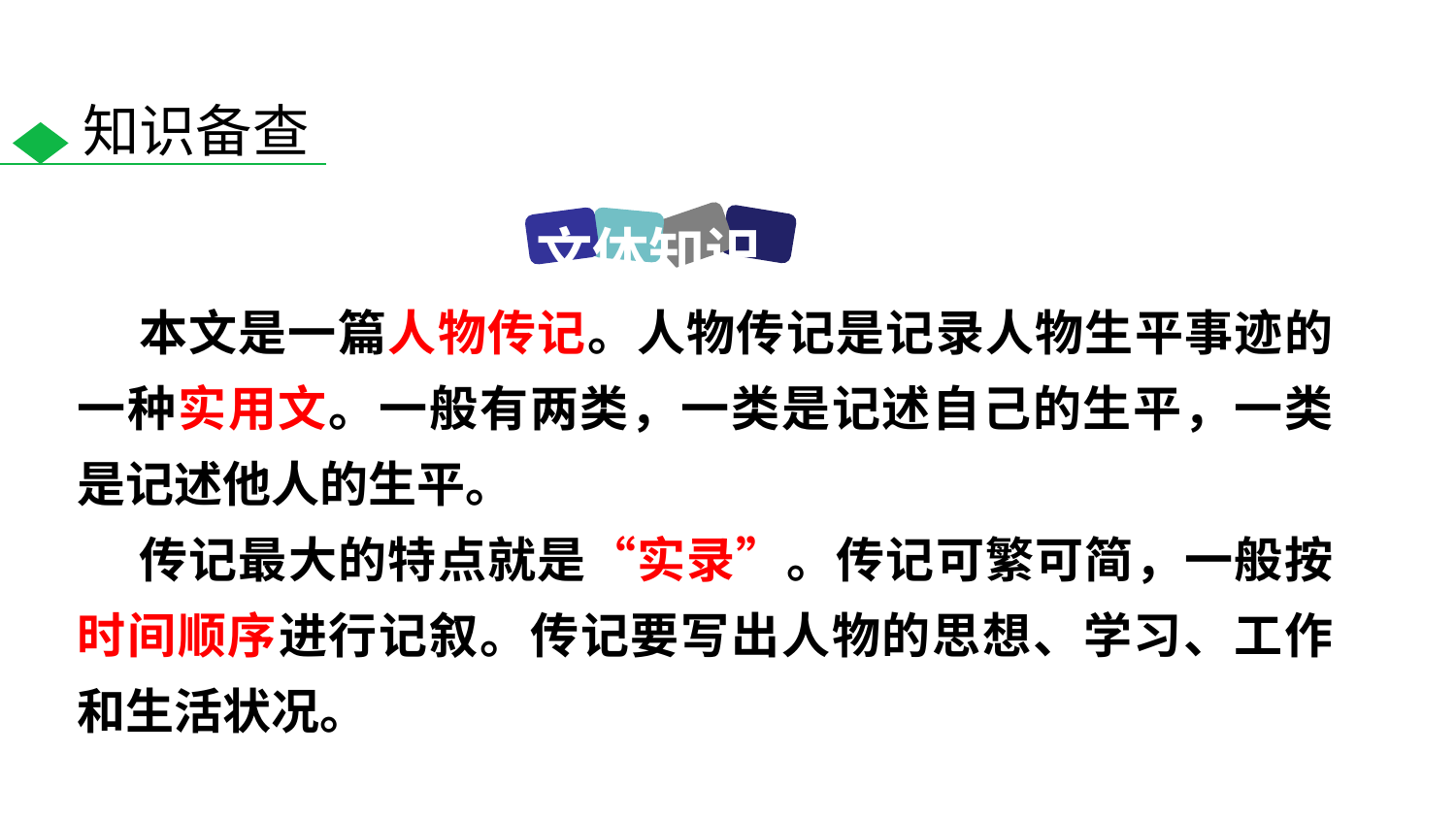

知识备查

文体知识

    本文是一篇人物传记。人物传记是记录人物生平事迹的一种实用文。一般有两类，一类是记述自己的生平，一类是记述他人的生平。
    传记最大的特点就是“实录”。传记可繁可简，一般按时间顺序进行记叙。传记要写出人物的思想、学习、工作和生活状况。